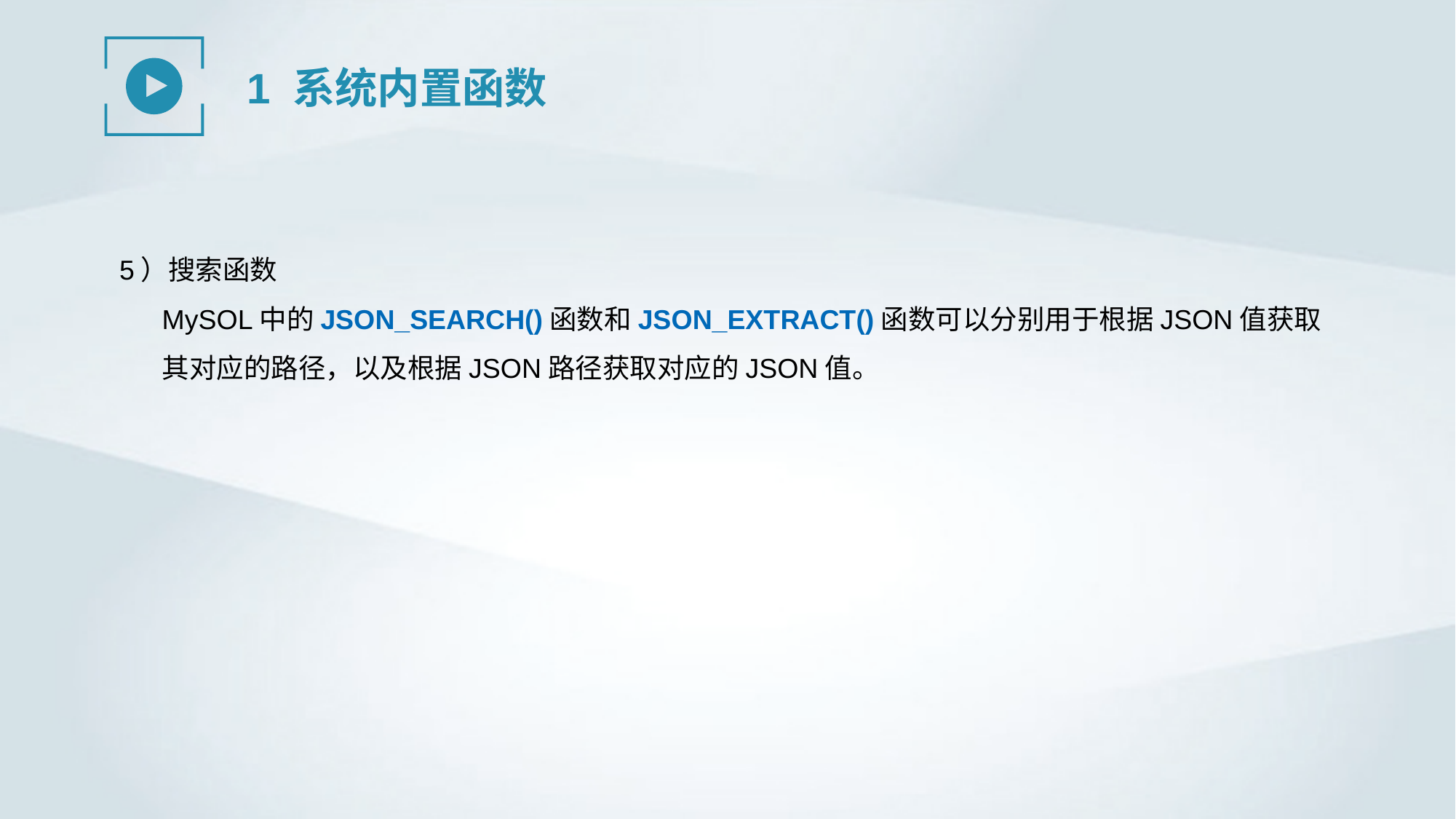

1 系统内置函数
5）搜索函数
MySOL中的JSON_SEARCH()函数和JSON_EXTRACT()函数可以分别用于根据JSON值获取其对应的路径，以及根据JSON路径获取对应的JSON值。